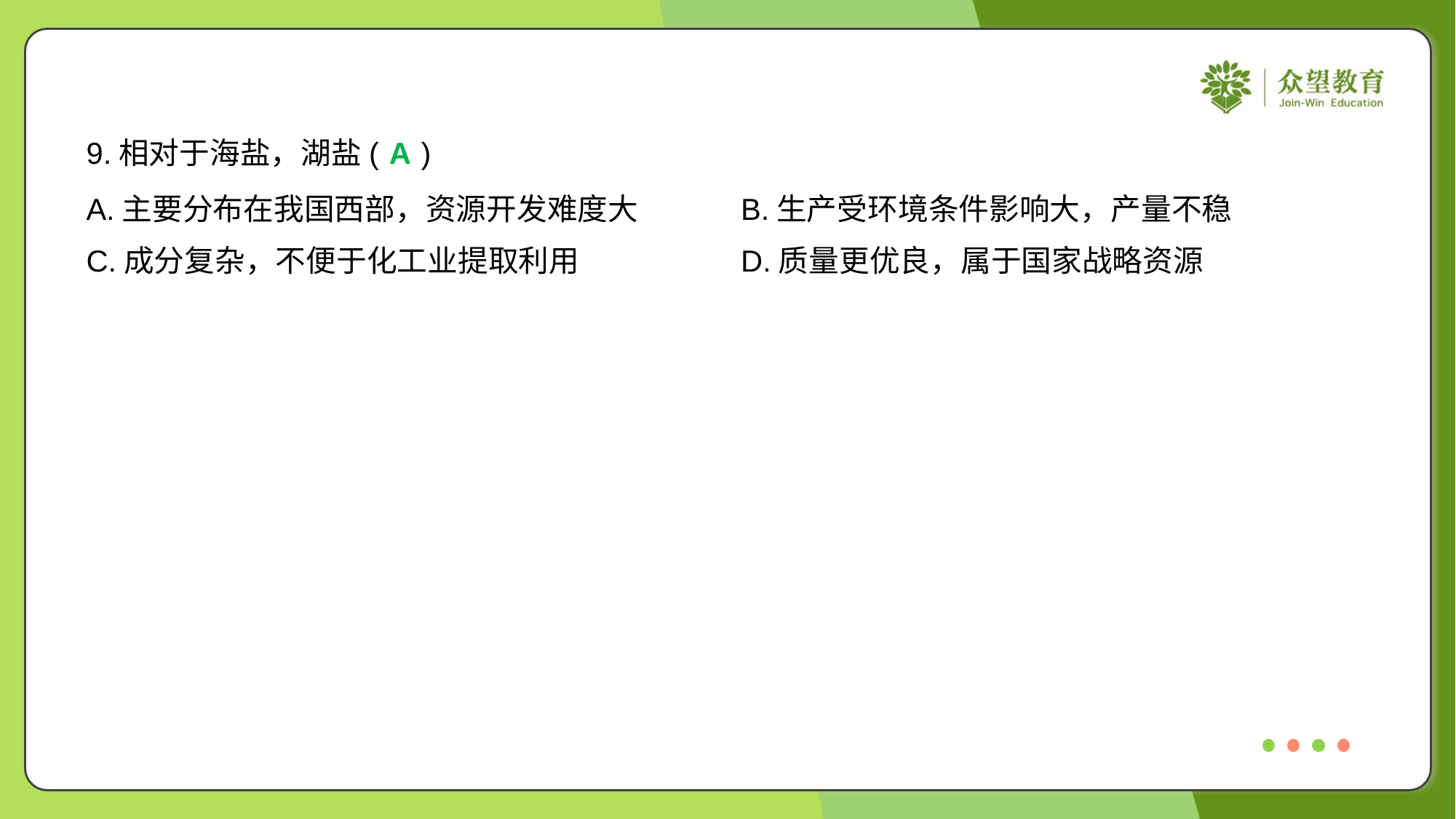

9.相对于海盐，湖盐(     )
A
A.主要分布在我国西部，资源开发难度大	B.生产受环境条件影响大，产量不稳
C.成分复杂，不便于化工业提取利用	D.质量更优良，属于国家战略资源